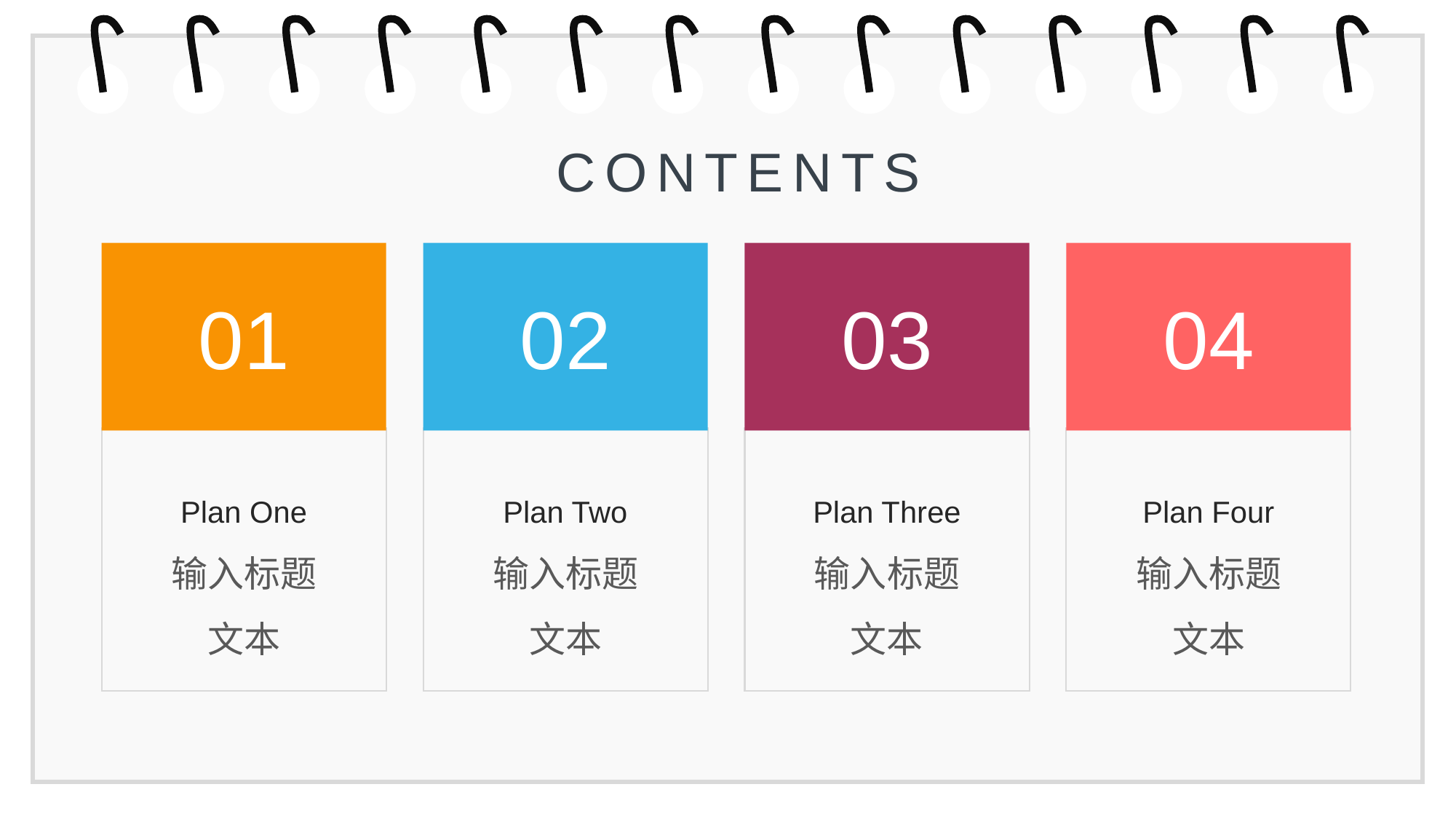

5,1P,P,T模板网   ww,w.5,1  pp tm ob an.c om

 CONTENTS
01
02
03
04

Plan One
输入标题
文本
Plan Two
输入标题
文本
Plan Three
输入标题
文本
Plan Four
输入标题
文本